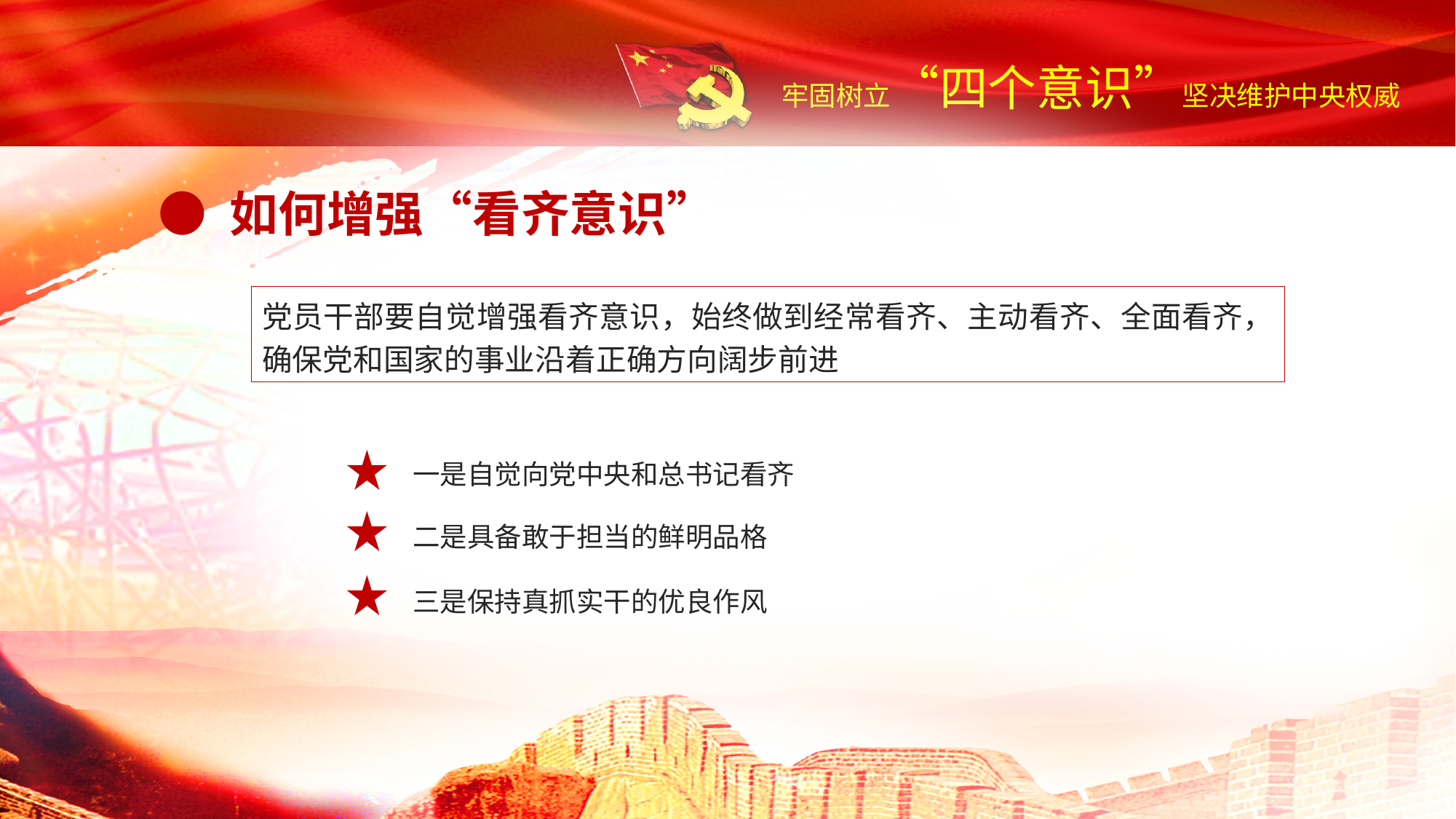

● 如何增强“看齐意识”
党员干部要自觉增强看齐意识，始终做到经常看齐、主动看齐、全面看齐，确保党和国家的事业沿着正确方向阔步前进

一是自觉向党中央和总书记看齐

二是具备敢于担当的鲜明品格

三是保持真抓实干的优良作风